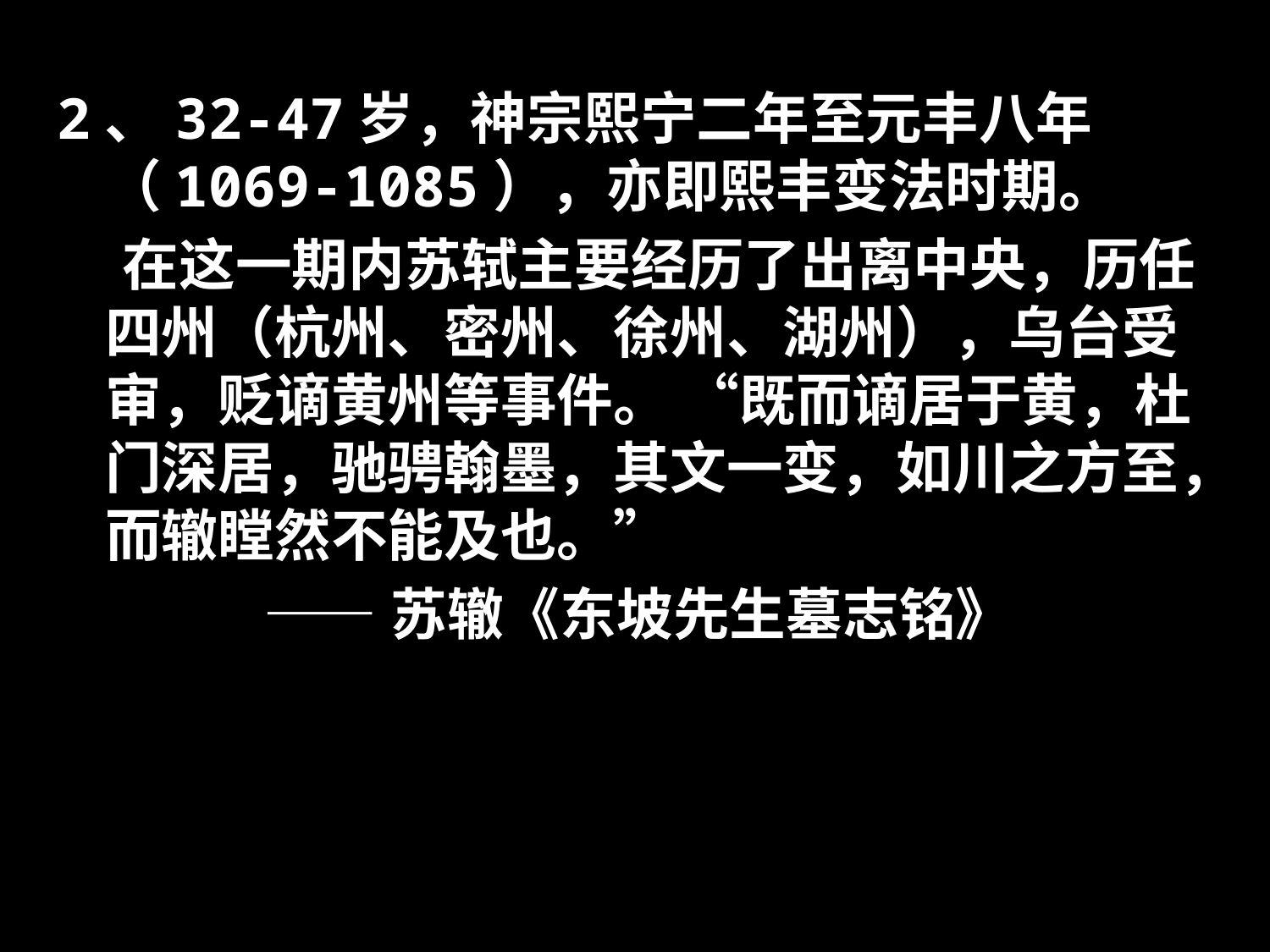

2、32-47岁，神宗熙宁二年至元丰八年（1069-1085），亦即熙丰变法时期。
    在这一期内苏轼主要经历了出离中央，历任四州（杭州、密州、徐州、湖州），乌台受审，贬谪黄州等事件。 “既而谪居于黄，杜门深居，驰骋翰墨，其文一变，如川之方至，而辙瞠然不能及也。”
                ——苏辙《东坡先生墓志铭》